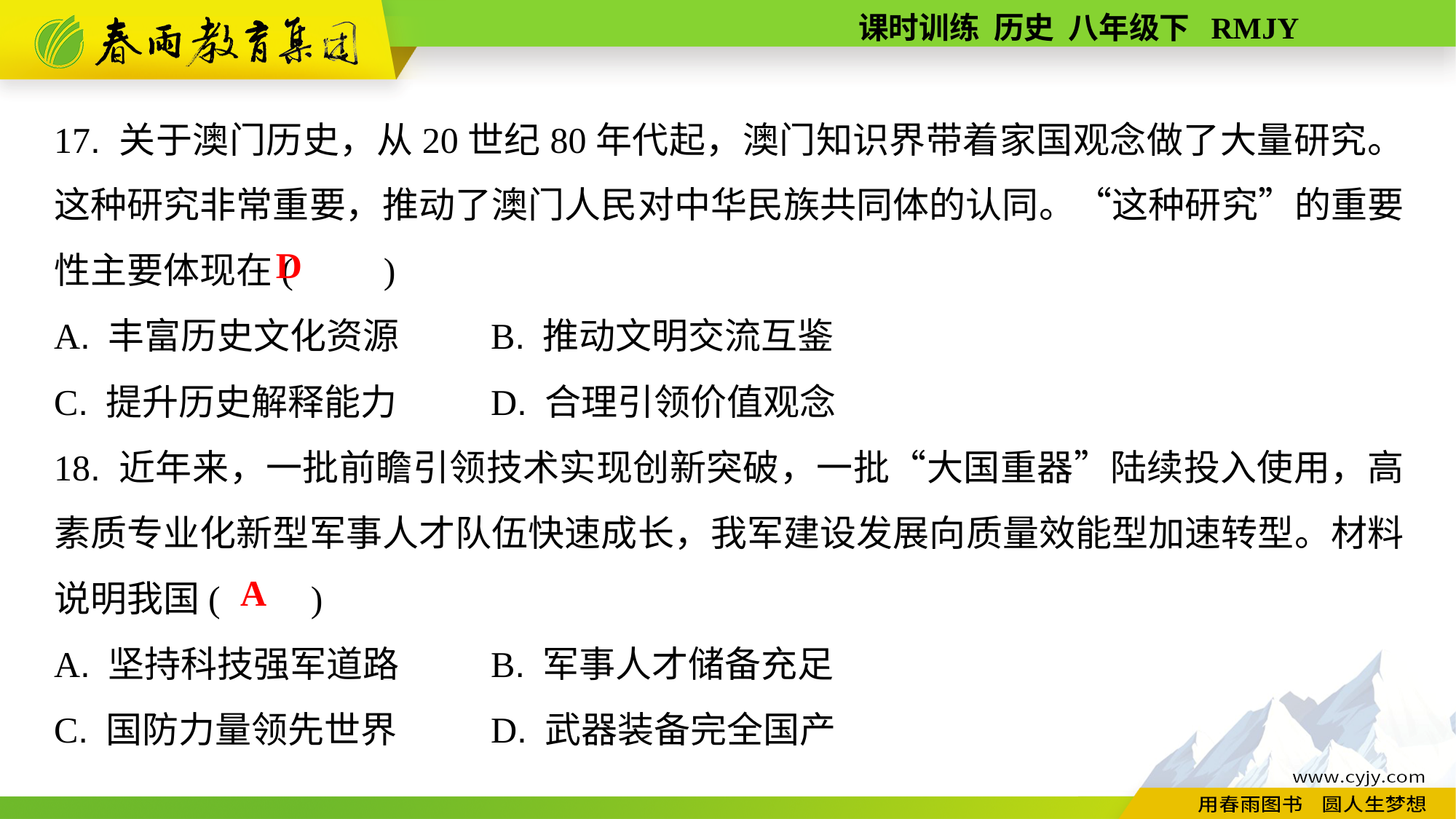

17. 关于澳门历史，从20世纪80年代起，澳门知识界带着家国观念做了大量研究。这种研究非常重要，推动了澳门人民对中华民族共同体的认同。“这种研究”的重要性主要体现在(　　)
A. 丰富历史文化资源	B. 推动文明交流互鉴
C. 提升历史解释能力	D. 合理引领价值观念
18. 近年来，一批前瞻引领技术实现创新突破，一批“大国重器”陆续投入使用，高素质专业化新型军事人才队伍快速成长，我军建设发展向质量效能型加速转型。材料说明我国(　　)
A. 坚持科技强军道路	B. 军事人才储备充足
C. 国防力量领先世界	D. 武器装备完全国产
D
A